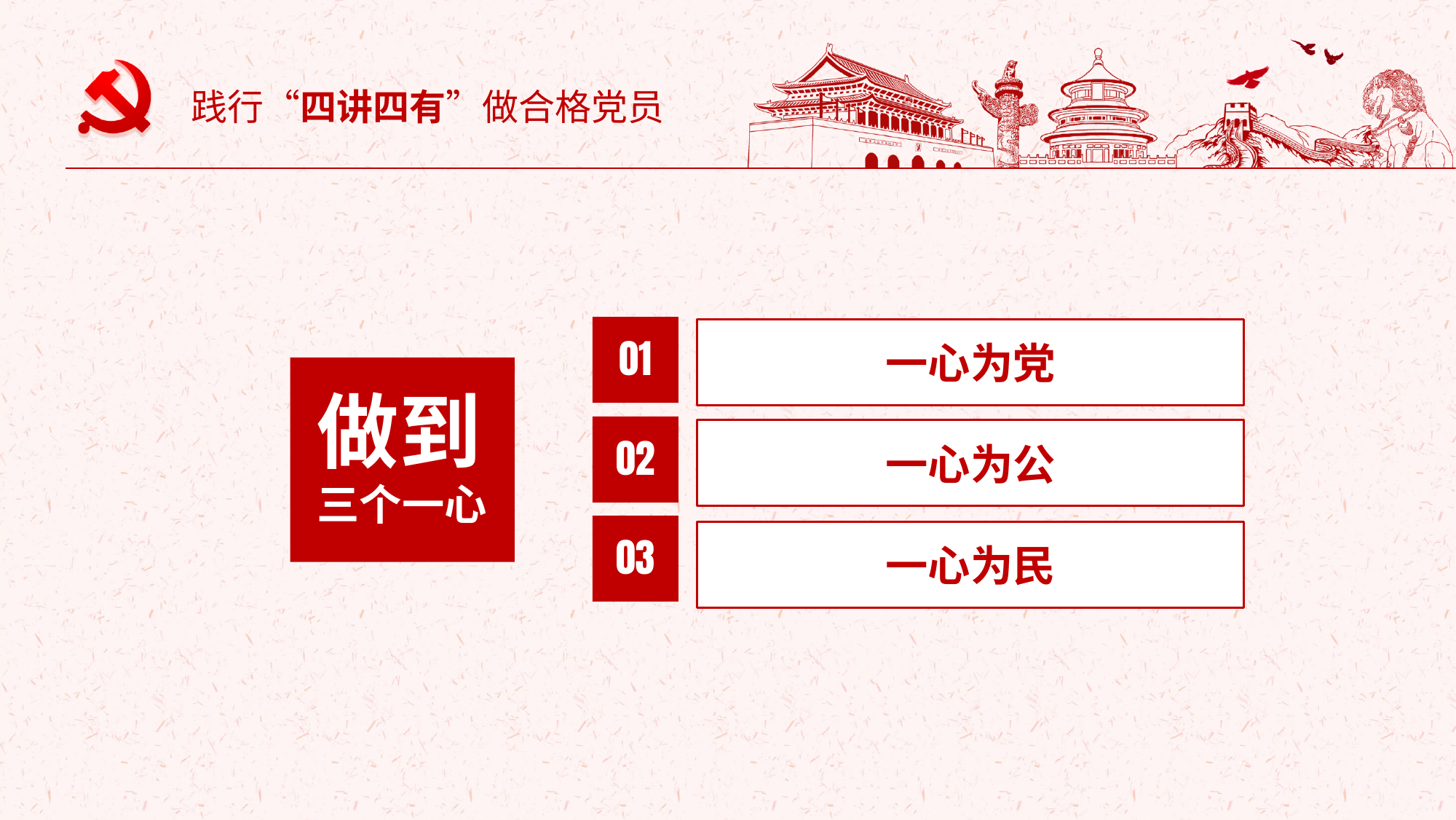

践行“四讲四有”做合格党员

01
一心为党

做到
三个一心

02
一心为公

03
一心为民